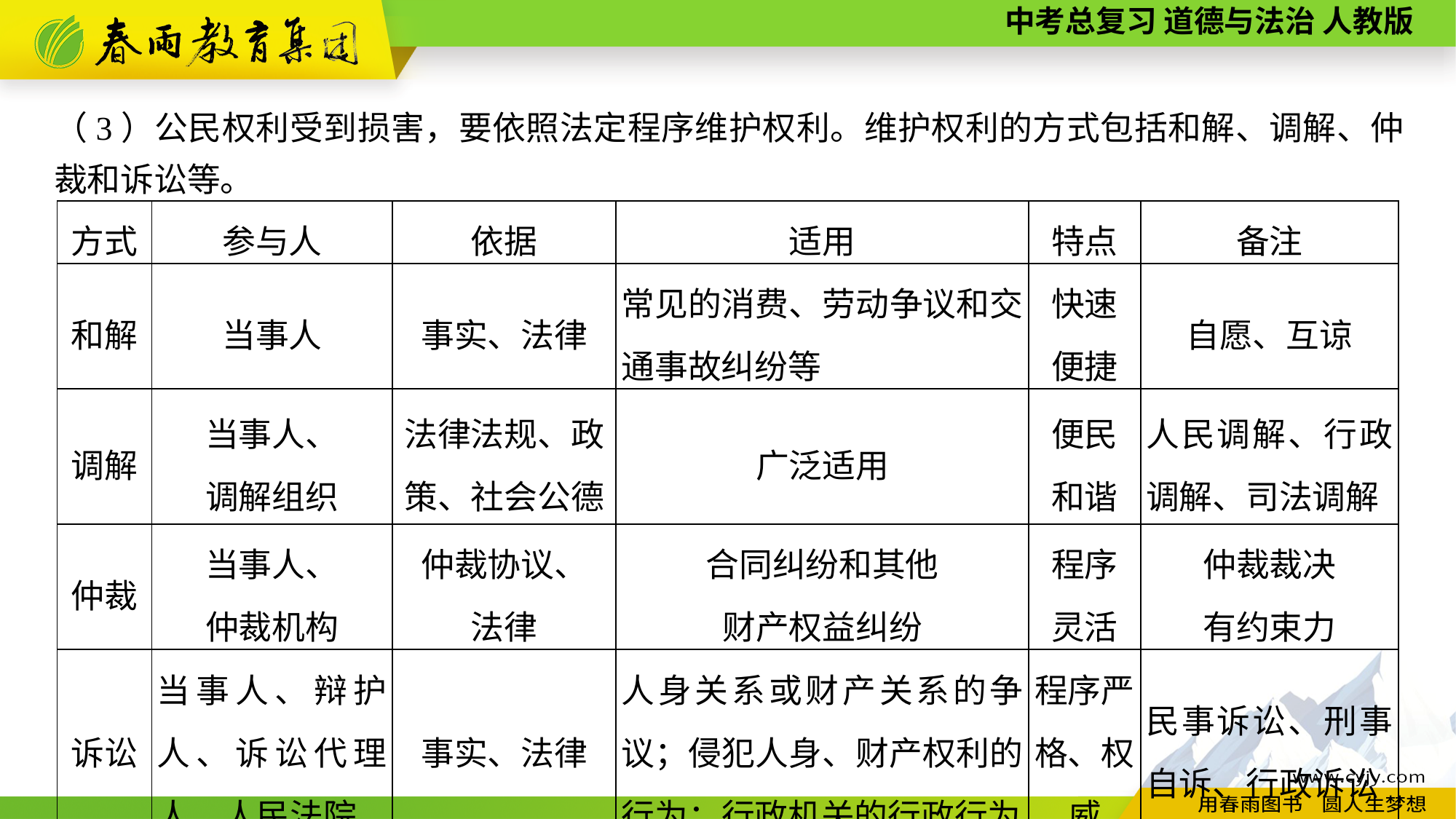

（3）公民权利受到损害，要依照法定程序维护权利。维护权利的方式包括和解、调解、仲裁和诉讼等。
| 方式 | 参与人 | 依据 | 适用 | 特点 | 备注 |
| --- | --- | --- | --- | --- | --- |
| 和解 | 当事人 | 事实、法律 | 常见的消费、劳动争议和交通事故纠纷等 | 快速 便捷 | 自愿、互谅 |
| 调解 | 当事人、 调解组织 | 法律法规、政策、社会公德 | 广泛适用 | 便民 和谐 | 人民调解、行政调解、司法调解 |
| 仲裁 | 当事人、 仲裁机构 | 仲裁协议、 法律 | 合同纠纷和其他 财产权益纠纷 | 程序 灵活 | 仲裁裁决 有约束力 |
| 诉讼 | 当事人、辩护人、诉讼代理人、人民法院 | 事实、法律 | 人身关系或财产关系的争议；侵犯人身、财产权利的行为；行政机关的行政行为 | 程序严 格、权威 | 民事诉讼、刑事自诉、行政诉讼 |